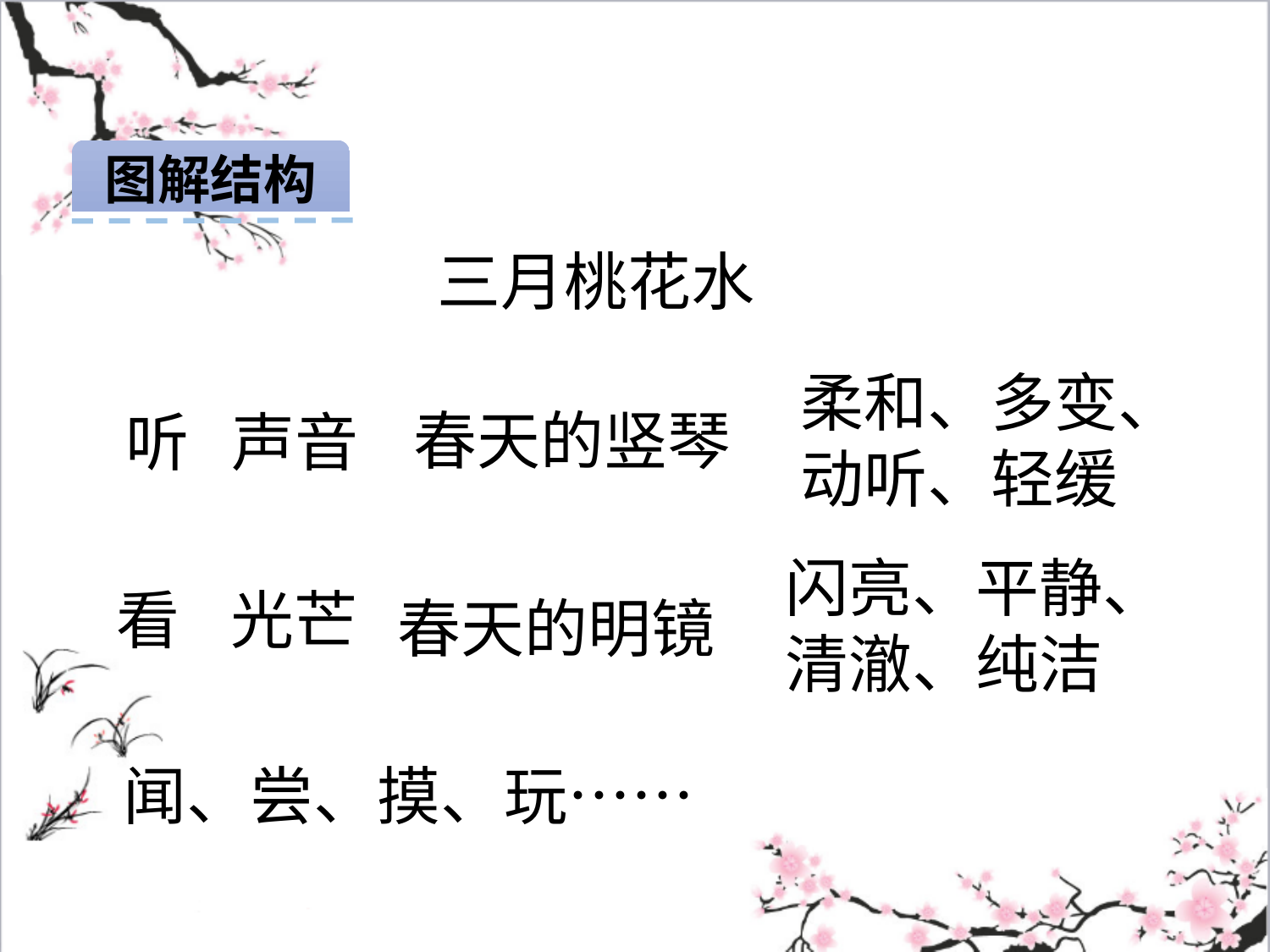

图解结构
三月桃花水
春天的竖琴
柔和、多变、动听、轻缓
听
声音
看
光芒
闪亮、平静、清澈、纯洁
春天的明镜
闻、尝、摸、玩……